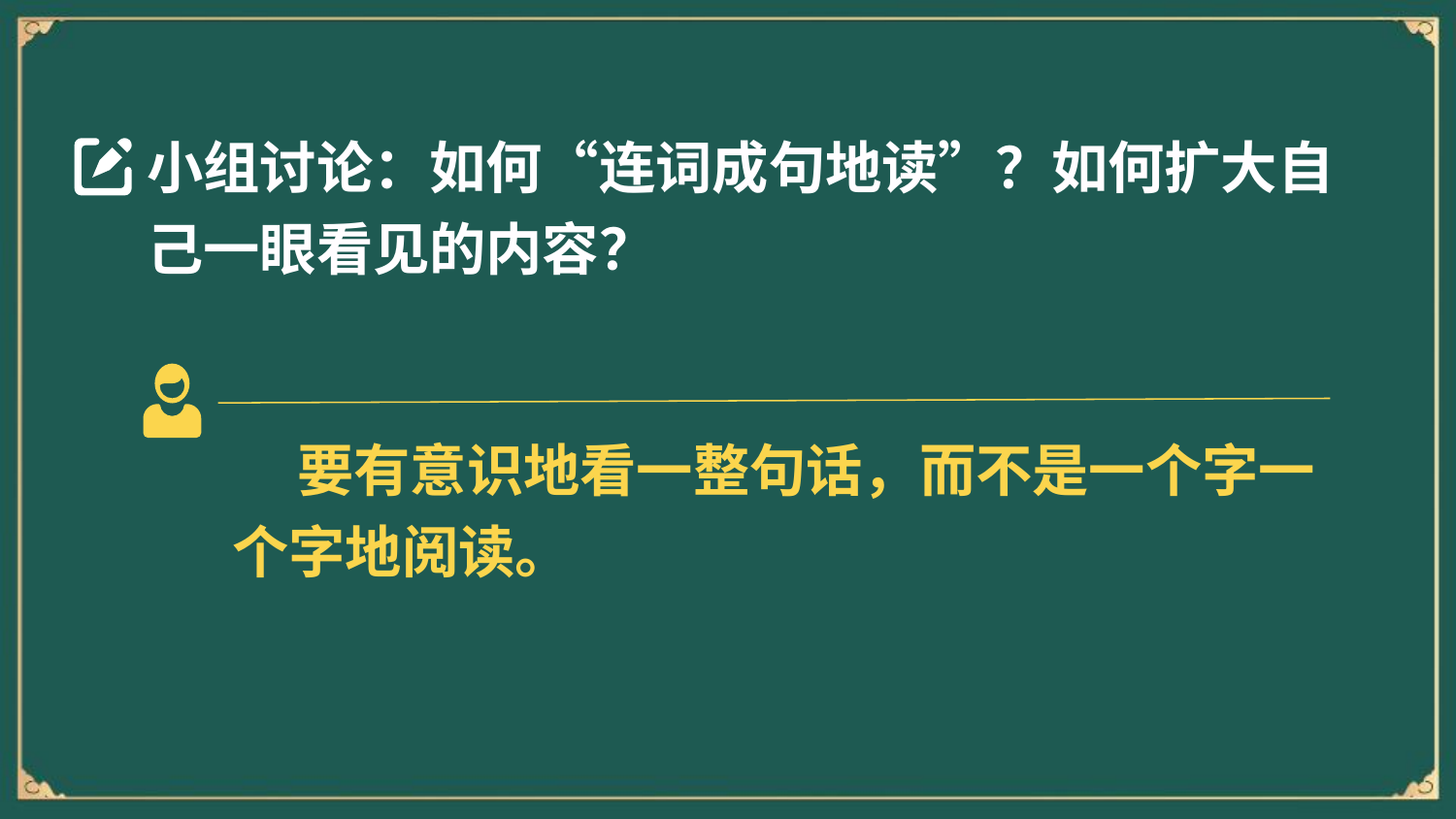

小组讨论：如何“连词成句地读”？如何扩大自己一眼看见的内容？

    要有意识地看一整句话，而不是一个字一个字地阅读。